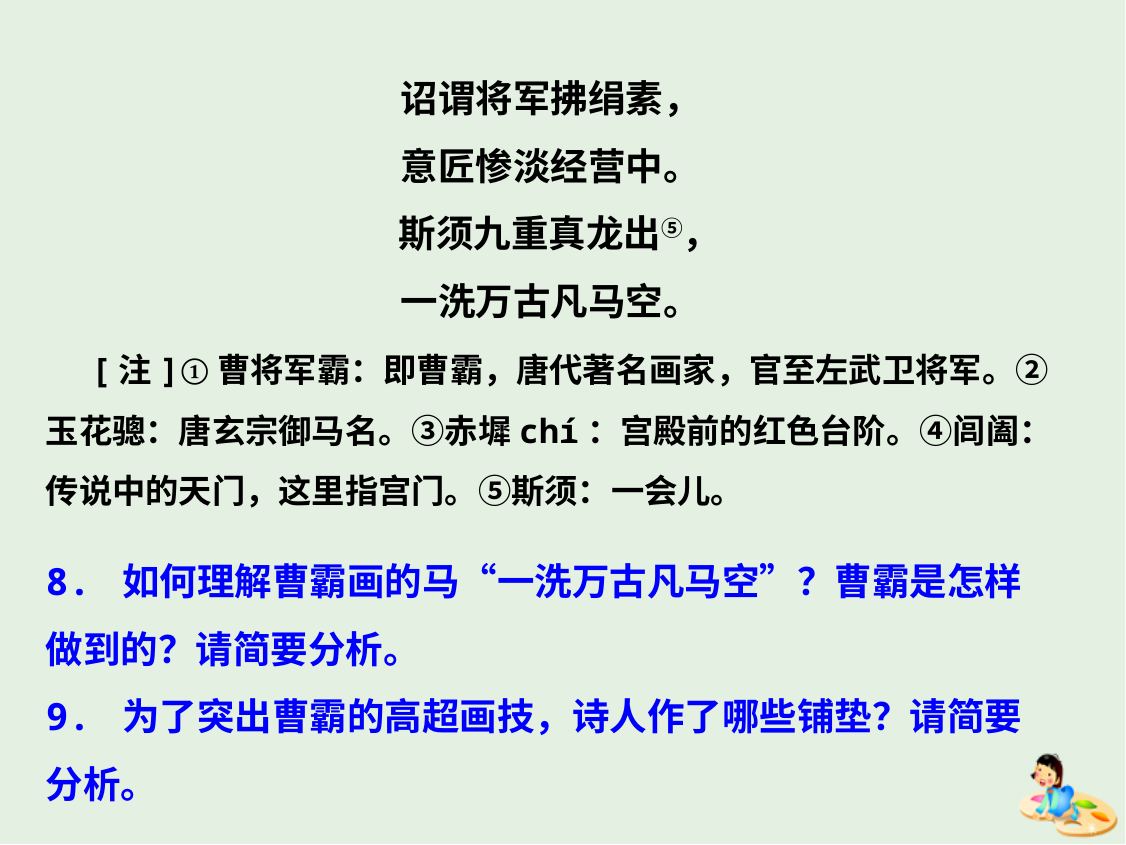

诏谓将军拂绢素，
意匠惨淡经营中。
 斯须九重真龙出⑤，
一洗万古凡马空。
  [注]①曹将军霸：即曹霸，唐代著名画家，官至左武卫将军。②玉花骢：唐玄宗御马名。③赤墀chí：宫殿前的红色台阶。④闾阖：传说中的天门，这里指宫门。⑤斯须：一会儿。
8. 如何理解曹霸画的马“一洗万古凡马空”？曹霸是怎样做到的？请简要分析。
9. 为了突出曹霸的高超画技，诗人作了哪些铺垫？请简要分析。